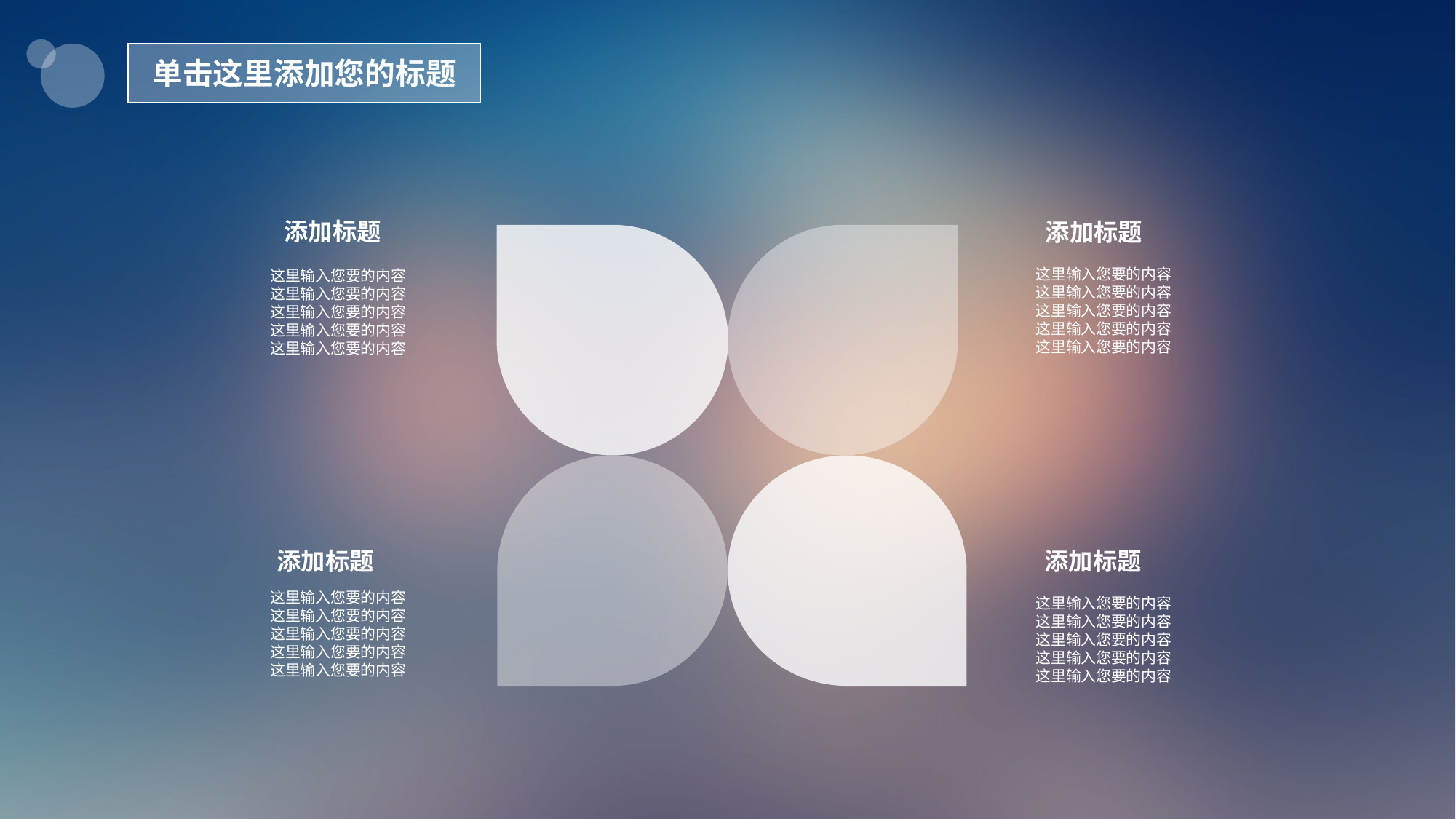

单击这里添加您的标题
添加标题
添加标题

这里输入您要的内容
这里输入您要的内容
这里输入您要的内容
这里输入您要的内容
这里输入您要的内容
这里输入您要的内容
这里输入您要的内容
这里输入您要的内容
这里输入您要的内容
这里输入您要的内容

添加标题
添加标题
这里输入您要的内容
这里输入您要的内容
这里输入您要的内容
这里输入您要的内容
这里输入您要的内容
这里输入您要的内容
这里输入您要的内容
这里输入您要的内容
这里输入您要的内容
这里输入您要的内容